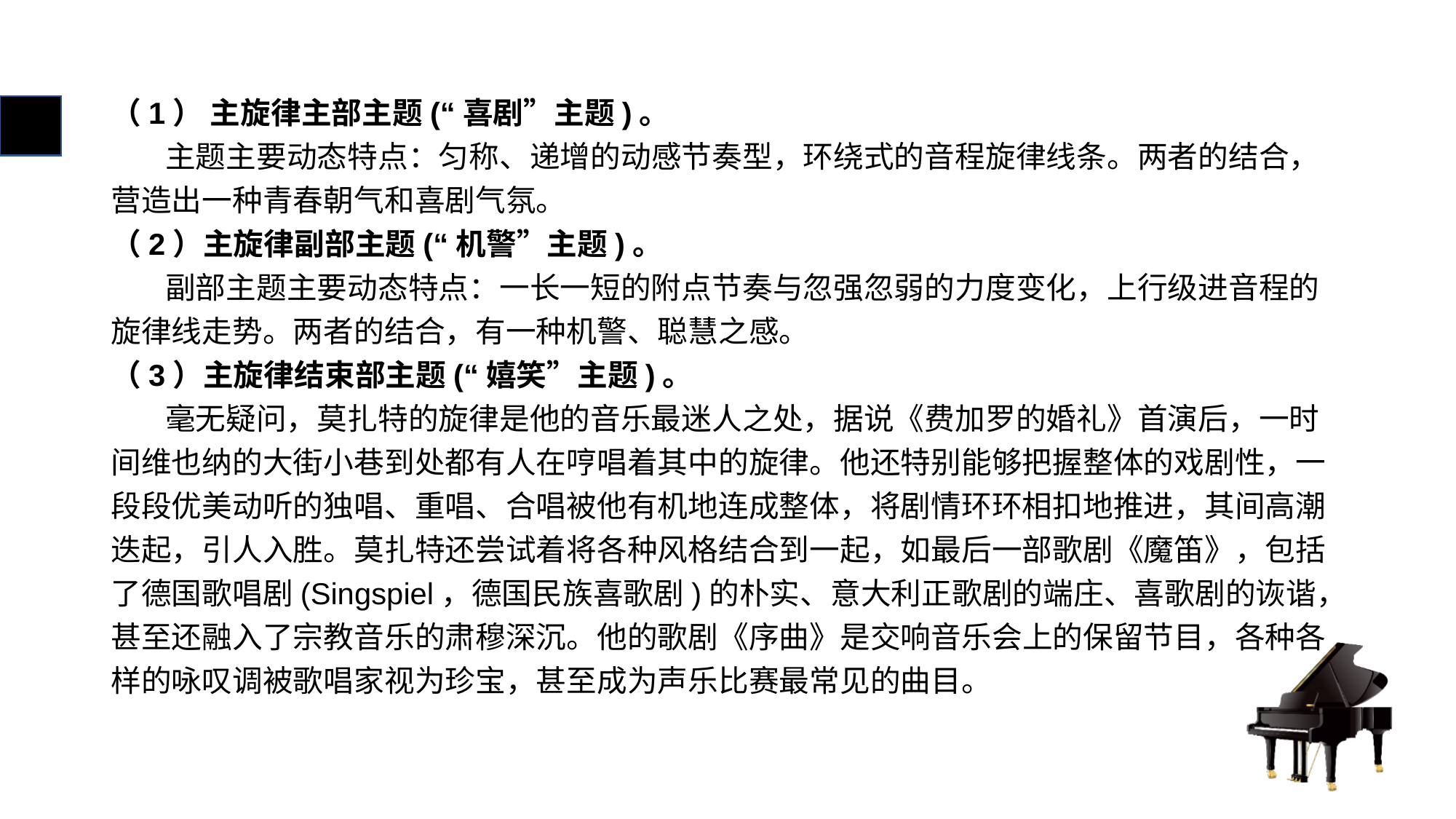

# （1） 主旋律主部主题(“喜剧”主题)。
       主题主要动态特点：匀称、递增的动感节奏型，环绕式的音程旋律线条。两者的结合，营造出一种青春朝气和喜剧气氛。
（2）主旋律副部主题(“机警”主题)。
       副部主题主要动态特点：一长一短的附点节奏与忽强忽弱的力度变化，上行级进音程的旋律线走势。两者的结合，有一种机警、聪慧之感。
（3）主旋律结束部主题(“嬉笑”主题)。
       毫无疑问，莫扎特的旋律是他的音乐最迷人之处，据说《费加罗的婚礼》首演后，一时间维也纳的大街小巷到处都有人在哼唱着其中的旋律。他还特别能够把握整体的戏剧性，一段段优美动听的独唱、重唱、合唱被他有机地连成整体，将剧情环环相扣地推进，其间高潮迭起，引人入胜。莫扎特还尝试着将各种风格结合到一起，如最后一部歌剧《魔笛》，包括了德国歌唱剧(Singspiel，德国民族喜歌剧)的朴实、意大利正歌剧的端庄、喜歌剧的诙谐，甚至还融入了宗教音乐的肃穆深沉。他的歌剧《序曲》是交响音乐会上的保留节目，各种各样的咏叹调被歌唱家视为珍宝，甚至成为声乐比赛最常见的曲目。